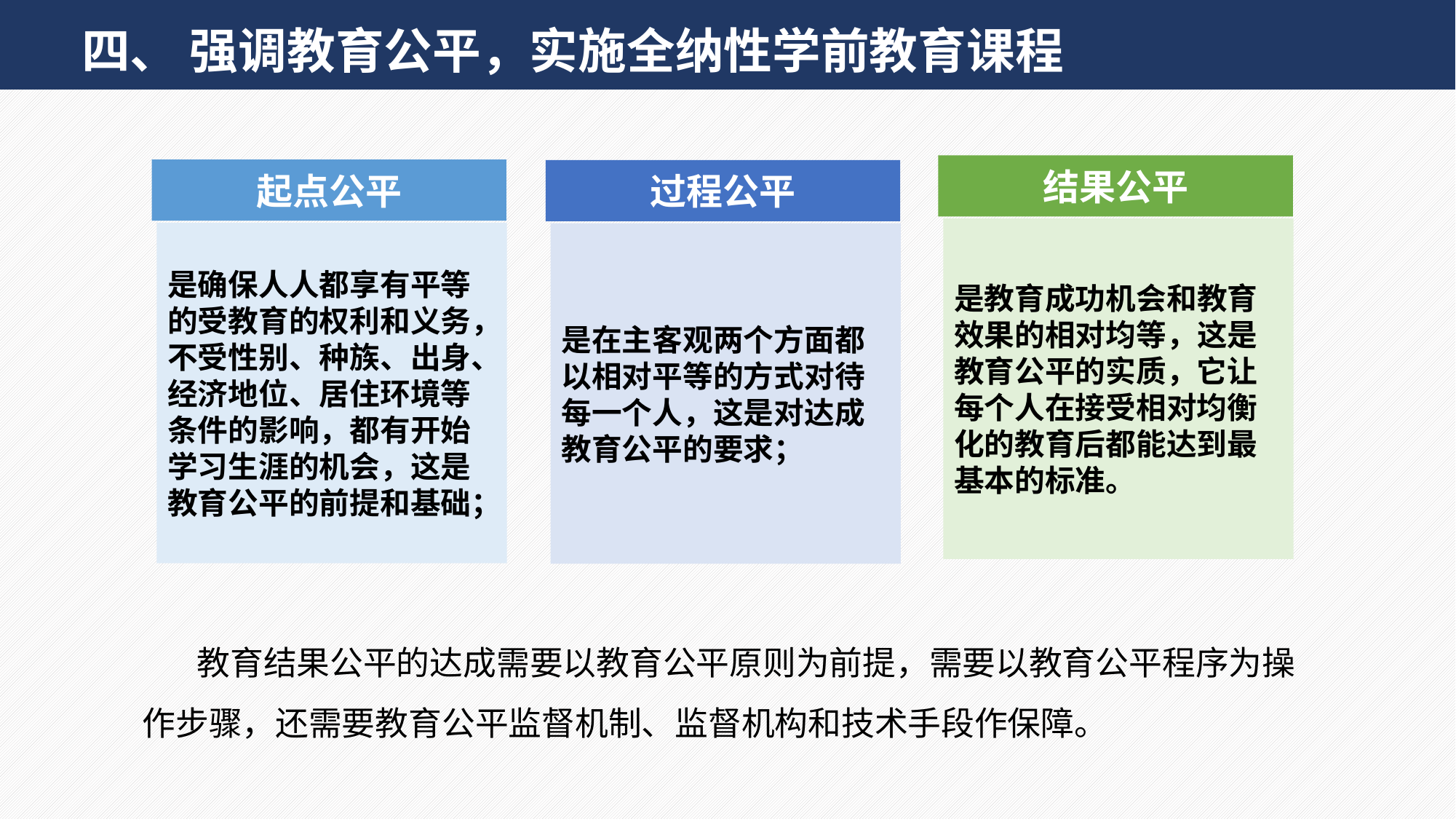

四、 强调教育公平，实施全纳性学前教育课程
结果公平
是教育成功机会和教育效果的相对均等，这是教育公平的实质，它让每个人在接受相对均衡化的教育后都能达到最基本的标准。
起点公平
是确保人人都享有平等的受教育的权利和义务，不受性别、种族、出身、经济地位、居住环境等条件的影响，都有开始学习生涯的机会，这是教育公平的前提和基础；
过程公平
是在主客观两个方面都以相对平等的方式对待每一个人，这是对达成教育公平的要求；
教育结果公平的达成需要以教育公平原则为前提，需要以教育公平程序为操作步骤，还需要教育公平监督机制、监督机构和技术手段作保障。